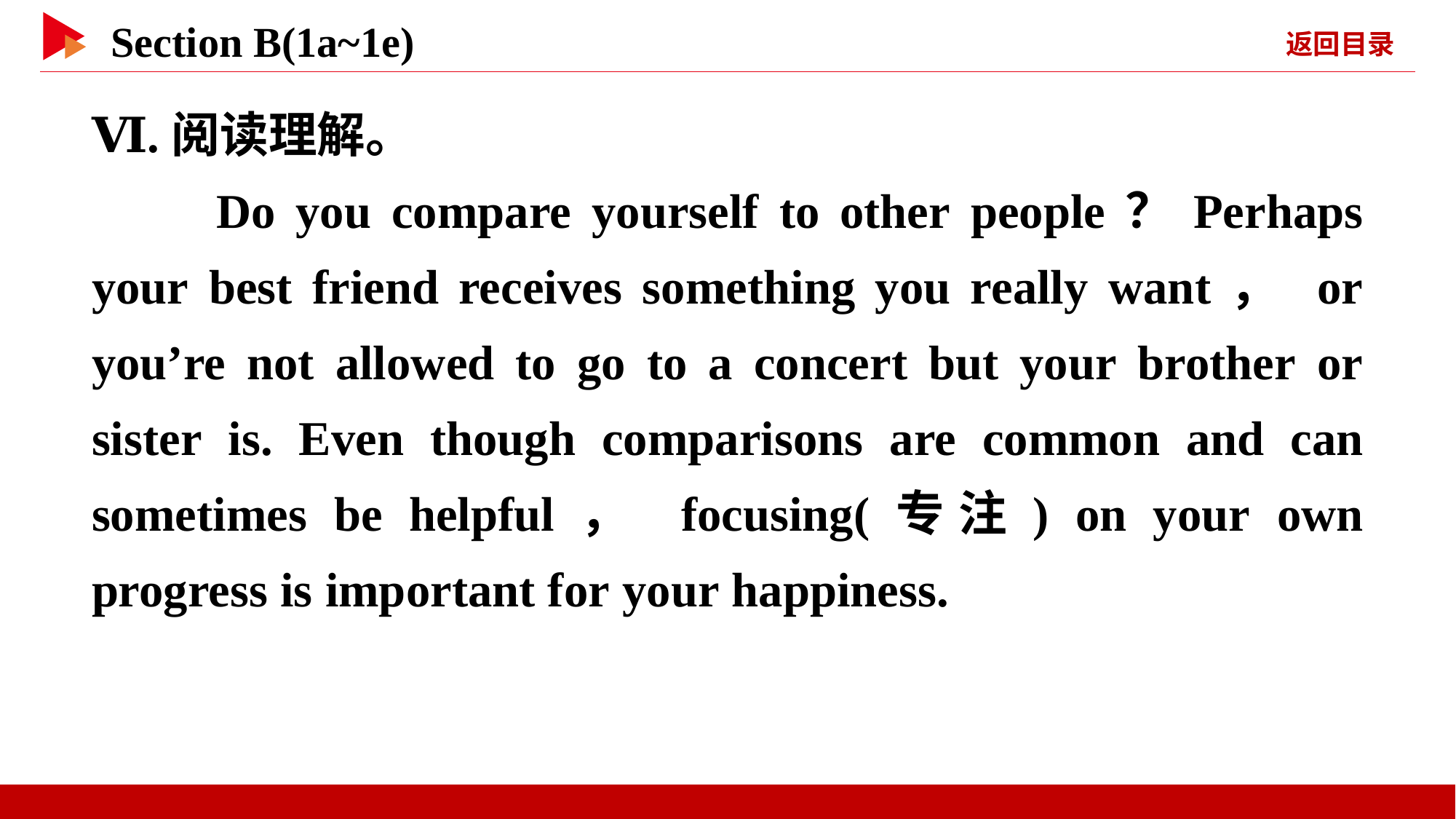

Ⅵ.阅读理解。
　　Do you compare yourself to other people？Perhaps your best friend receives something you really want， or you’re not allowed to go to a concert but your brother or sister is. Even though comparisons are common and can sometimes be helpful， focusing(专注) on your own progress is important for your happiness.